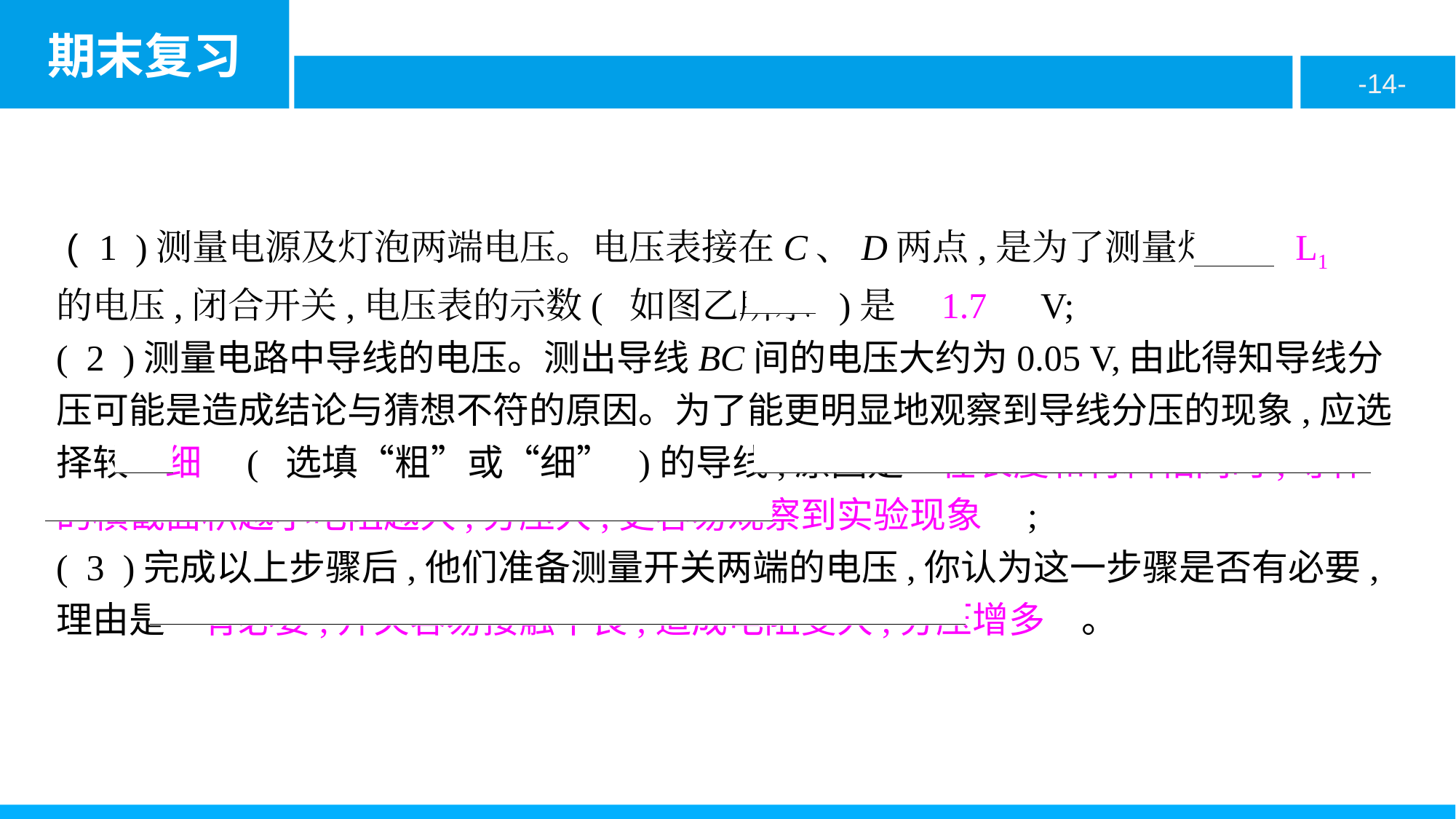

(  1  )测量电源及灯泡两端电压。电压表接在C、D两点,是为了测量灯泡　L1　的电压,闭合开关,电压表的示数(  如图乙所示  )是　1.7　V;
(  2  )测量电路中导线的电压。测出导线BC间的电压大约为0.05 V,由此得知导线分压可能是造成结论与猜想不符的原因。为了能更明显地观察到导线分压的现象,应选择较　细　(  选填“粗”或“细”  )的导线,原因是　在长度和材料相同时,导体的横截面积越小电阻越大,分压大,更容易观察到实验现象　;
(  3  )完成以上步骤后,他们准备测量开关两端的电压,你认为这一步骤是否有必要,理由是　有必要,开关容易接触不良,造成电阻变大,分压增多　。